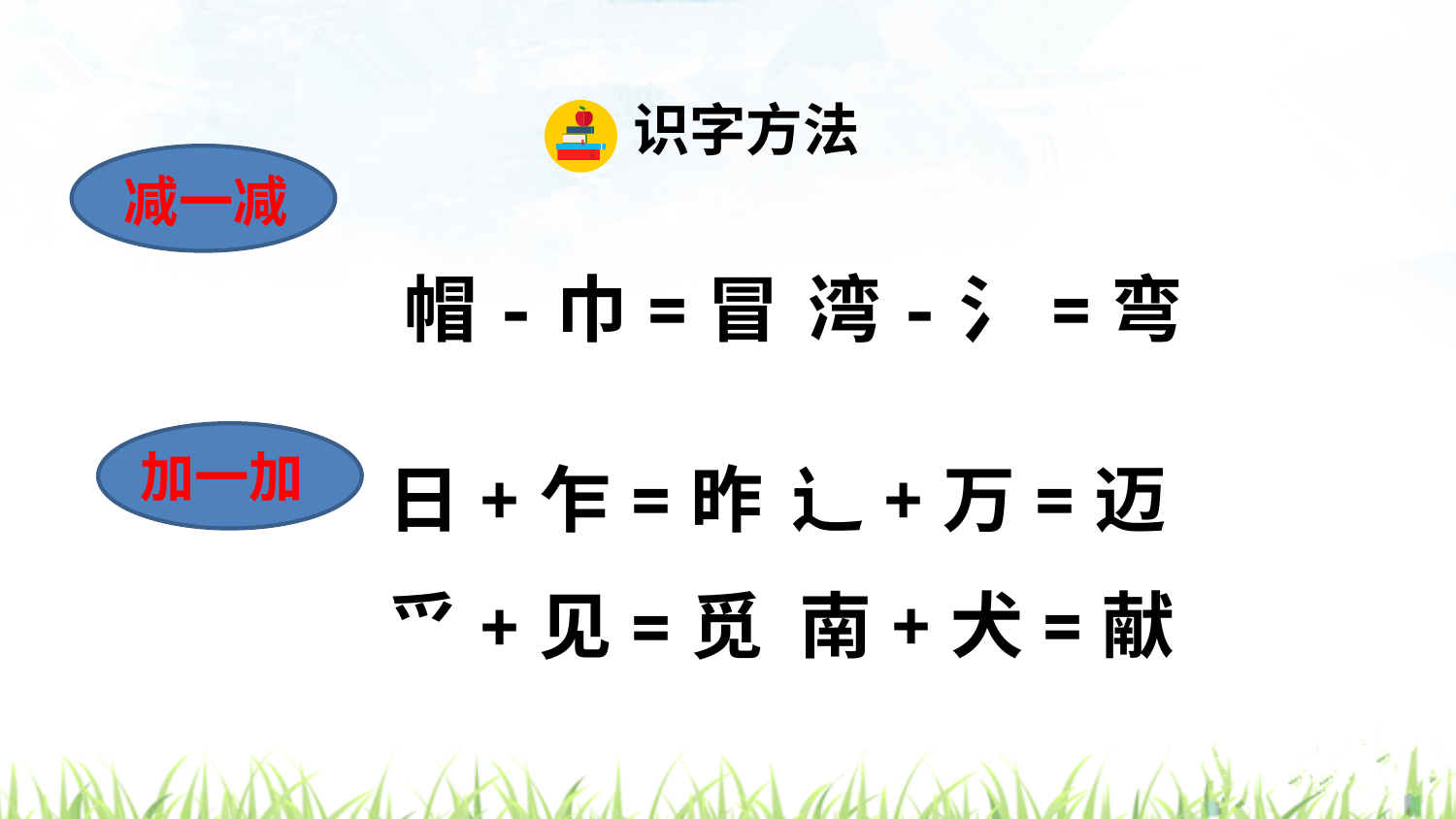

识字方法

 减一减
湾-氵=弯
帽-巾=冒

加一加
辶+万=迈
日+乍=昨
南+犬=献
爫+见=觅